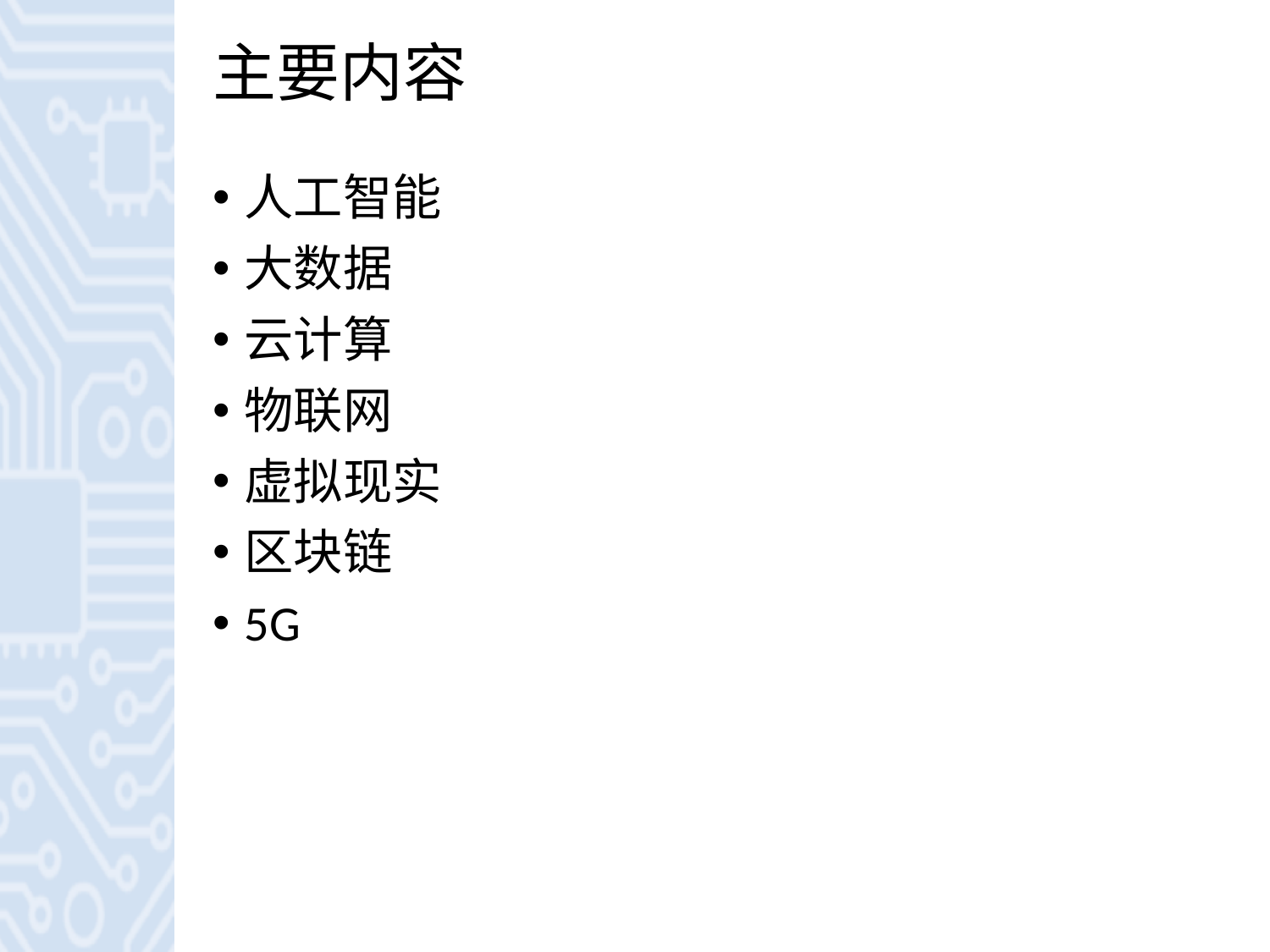

# 主要内容
人工智能
大数据
云计算
物联网
虚拟现实
区块链
5G